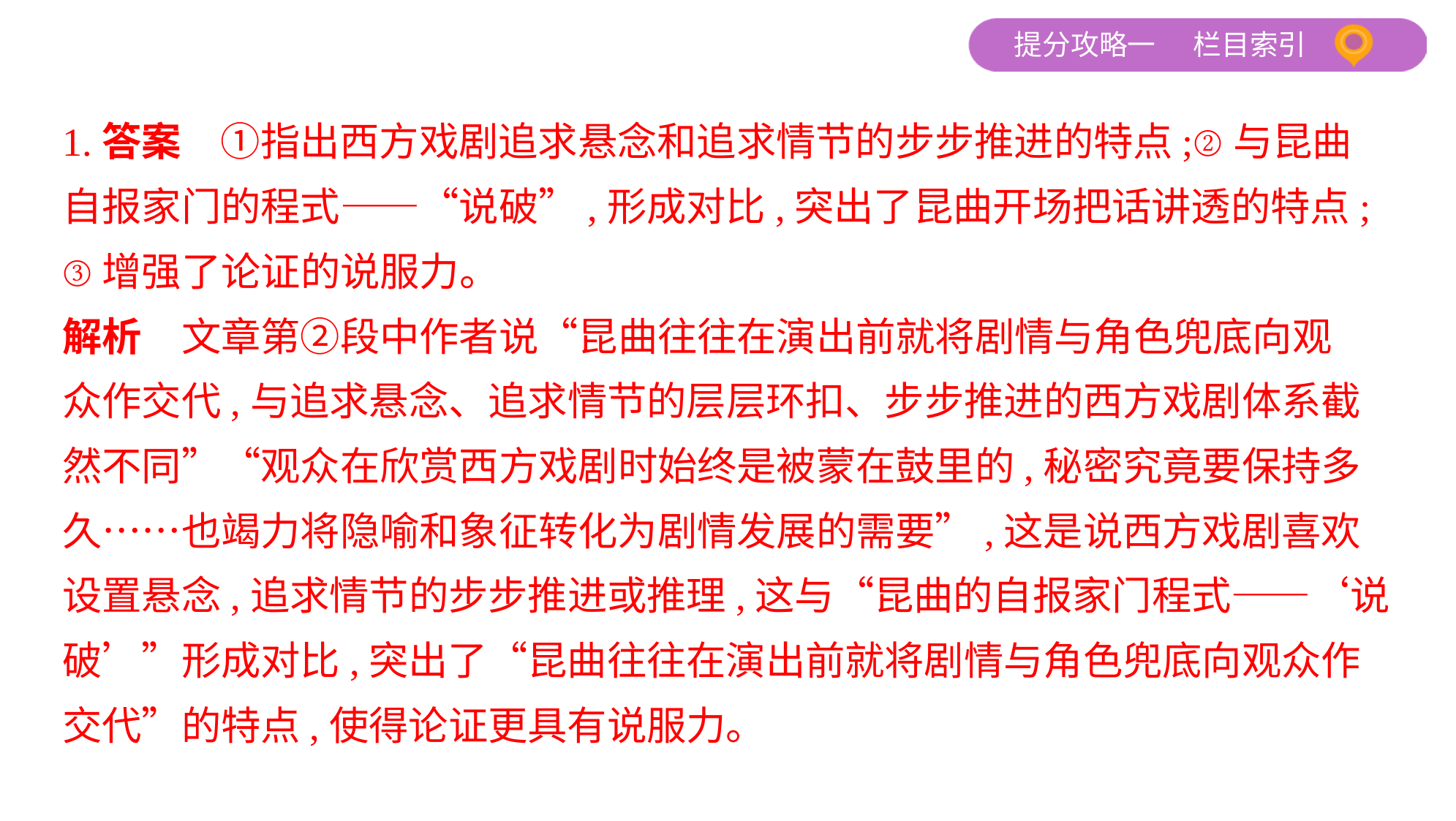

1.答案　①指出西方戏剧追求悬念和追求情节的步步推进的特点;②与昆曲
自报家门的程式——“说破”,形成对比,突出了昆曲开场把话讲透的特点;
③增强了论证的说服力。
解析　文章第②段中作者说“昆曲往往在演出前就将剧情与角色兜底向观
众作交代,与追求悬念、追求情节的层层环扣、步步推进的西方戏剧体系截
然不同”“观众在欣赏西方戏剧时始终是被蒙在鼓里的,秘密究竟要保持多
久……也竭力将隐喻和象征转化为剧情发展的需要”,这是说西方戏剧喜欢
设置悬念,追求情节的步步推进或推理,这与“昆曲的自报家门程式——‘说
破’”形成对比,突出了“昆曲往往在演出前就将剧情与角色兜底向观众作
交代”的特点,使得论证更具有说服力。